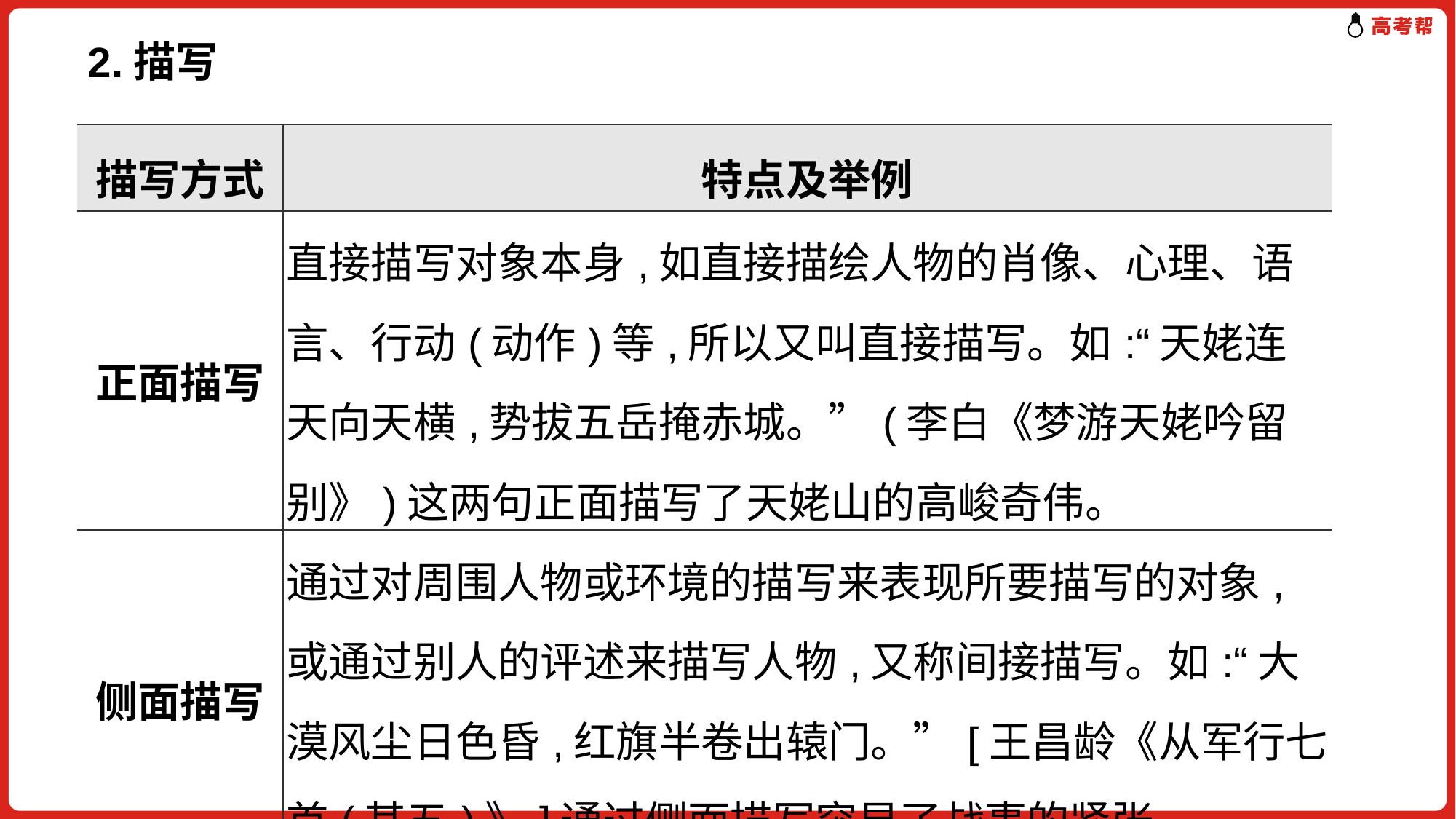

# 2.描写
| 描写方式 | 特点及举例 |
| --- | --- |
| 正面描写 | 直接描写对象本身,如直接描绘人物的肖像、心理、语言、行动(动作)等,所以又叫直接描写。如:“天姥连天向天横,势拔五岳掩赤城。”(李白《梦游天姥吟留别》)这两句正面描写了天姥山的高峻奇伟。 |
| 侧面描写 | 通过对周围人物或环境的描写来表现所要描写的对象,或通过别人的评述来描写人物,又称间接描写。如:“大漠风尘日色昏,红旗半卷出辕门。”[王昌龄《从军行七首(其五)》]通过侧面描写突显了战事的紧张。 |